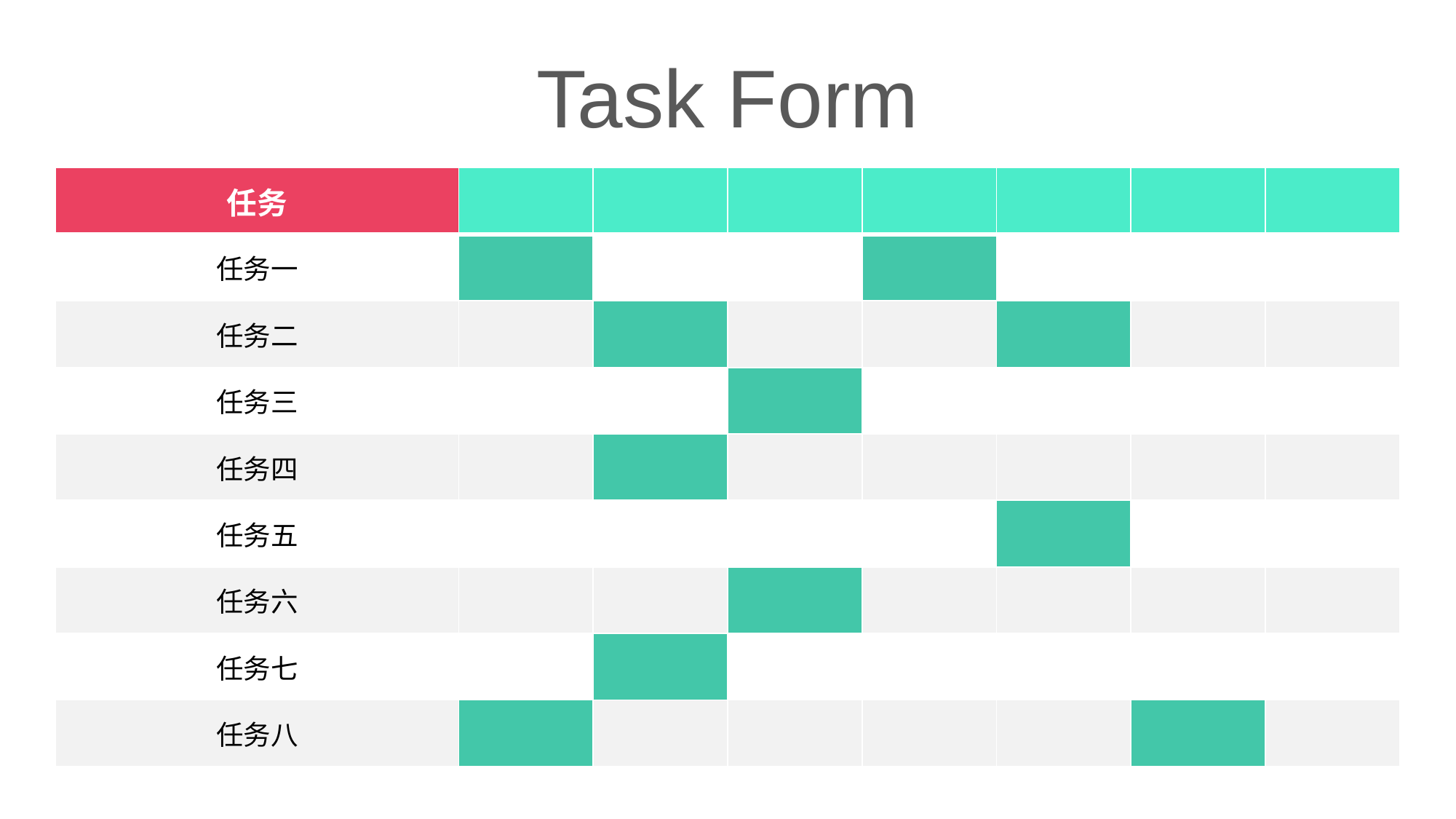

Task Form
| 任务 |  |  |  |  |  |  |  |
| --- | --- | --- | --- | --- | --- | --- | --- |
| 任务一 |  |  |  |  |  |  |  |
| 任务二 |  |  |  |  |  |  |  |
| 任务三 |  |  |  |  |  |  |  |
| 任务四 |  |  |  |  |  |  |  |
| 任务五 |  |  |  |  |  |  |  |
| 任务六 |  |  |  |  |  |  |  |
| 任务七 |  |  |  |  |  |  |  |
| 任务八 |  |  |  |  |  |  |  |